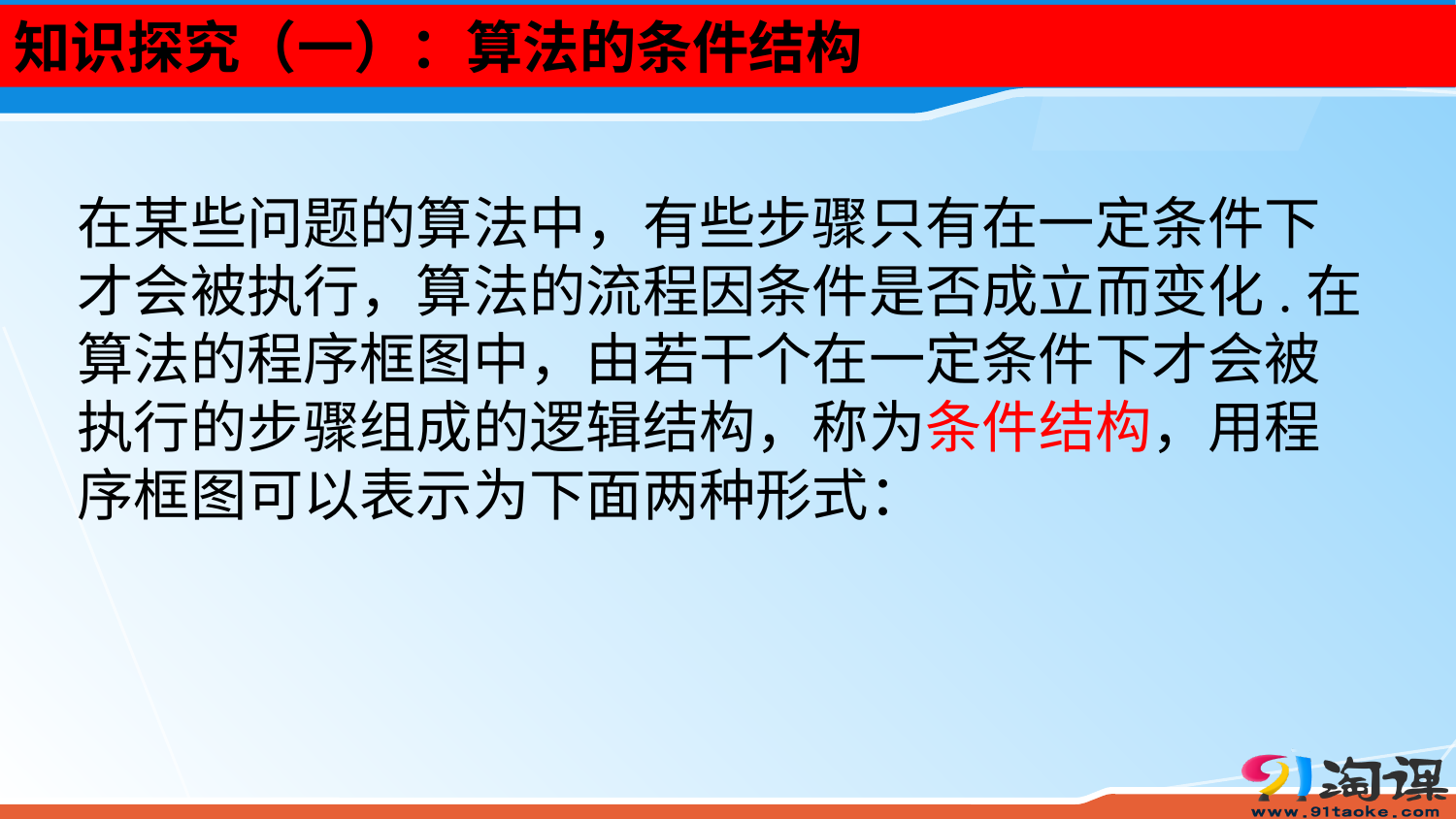

知识探究（一）：算法的条件结构
在某些问题的算法中，有些步骤只有在一定条件下才会被执行，算法的流程因条件是否成立而变化.在算法的程序框图中，由若干个在一定条件下才会被执行的步骤组成的逻辑结构，称为条件结构，用程序框图可以表示为下面两种形式：